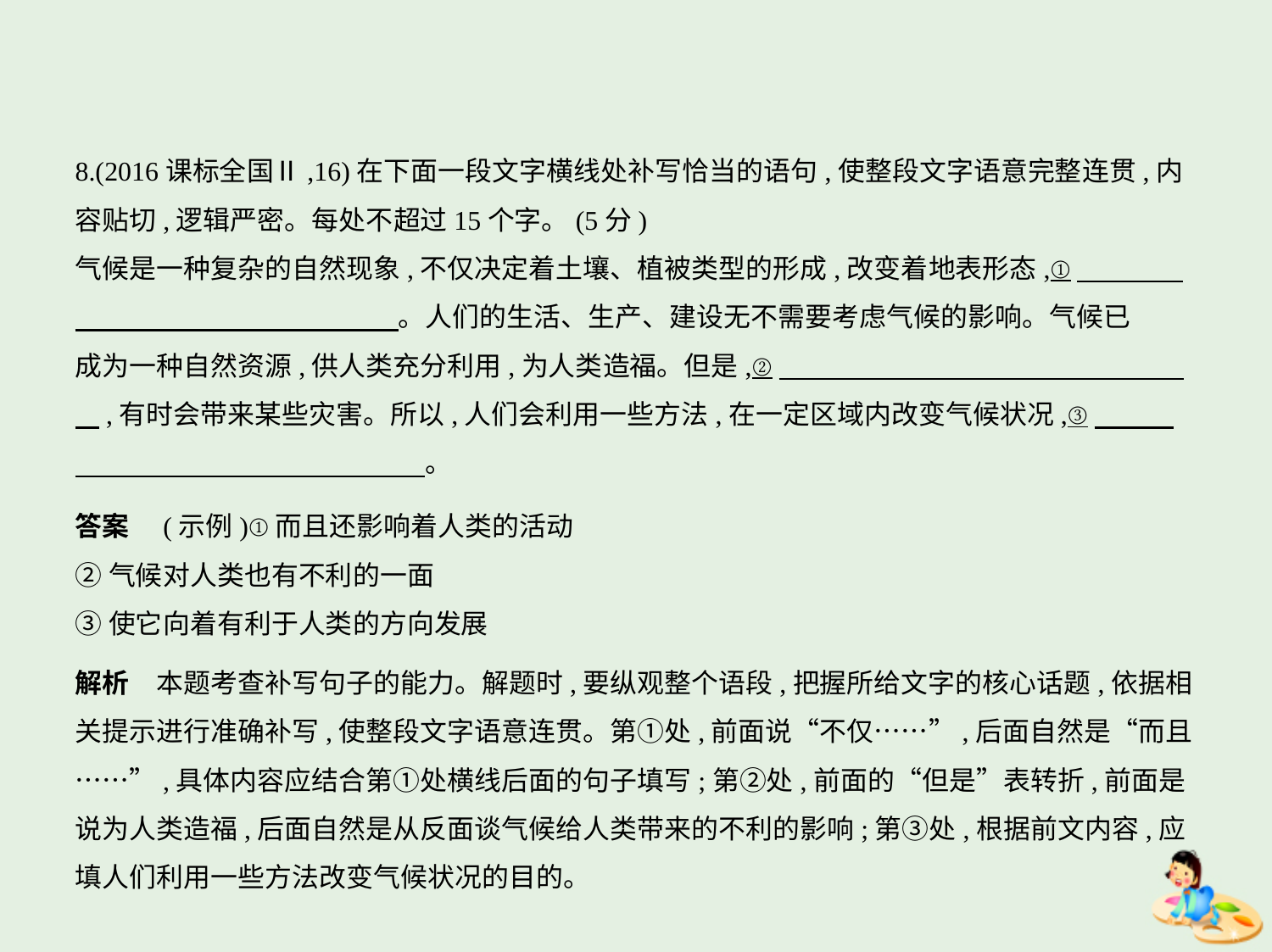

8.(2016课标全国Ⅱ,16)在下面一段文字横线处补写恰当的语句,使整段文字语意完整连贯,内
容贴切,逻辑严密。每处不超过15个字。(5分)
气候是一种复杂的自然现象,不仅决定着土壤、植被类型的形成,改变着地表形态,①　　　    
　　　　　　　　　　　    。人们的生活、生产、建设无不需要考虑气候的影响。气候已
成为一种自然资源,供人类充分利用,为人类造福。但是,②　　　　　　　　　　　　　　    
    ,有时会带来某些灾害。所以,人们会利用一些方法,在一定区域内改变气候状况,③　　    
　　　　　　　　　　　　    。
答案　(示例)①而且还影响着人类的活动
②气候对人类也有不利的一面
③使它向着有利于人类的方向发展
解析　本题考查补写句子的能力。解题时,要纵观整个语段,把握所给文字的核心话题,依据相
关提示进行准确补写,使整段文字语意连贯。第①处,前面说“不仅……”,后面自然是“而且
……”,具体内容应结合第①处横线后面的句子填写;第②处,前面的“但是”表转折,前面是
说为人类造福,后面自然是从反面谈气候给人类带来的不利的影响;第③处,根据前文内容,应
填人们利用一些方法改变气候状况的目的。